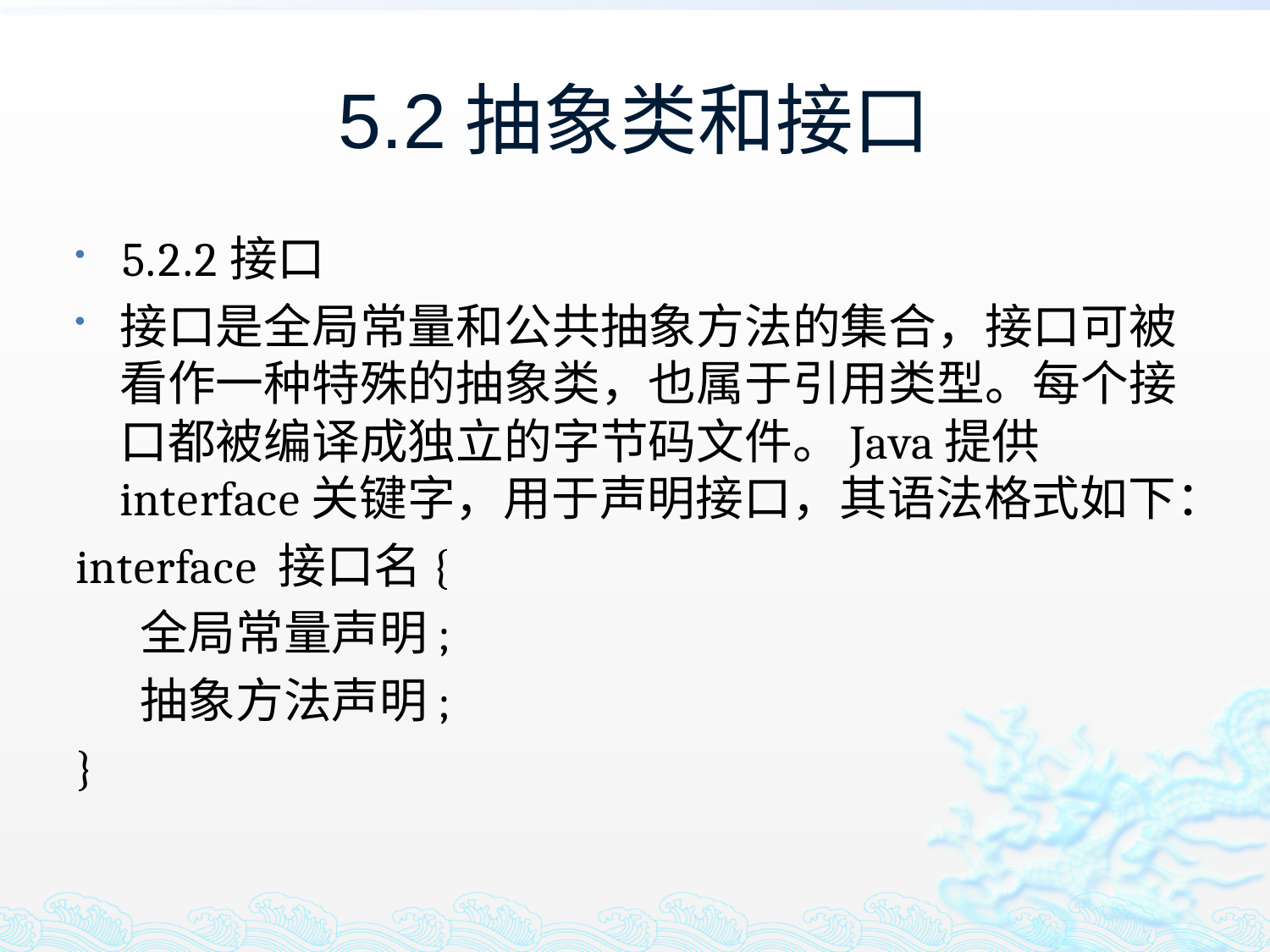

# 5.2抽象类和接口
5.2.2接口
接口是全局常量和公共抽象方法的集合，接口可被看作一种特殊的抽象类，也属于引用类型。每个接口都被编译成独立的字节码文件。Java提供interface关键字，用于声明接口，其语法格式如下：
interface 接口名{
     全局常量声明;
     抽象方法声明;
}